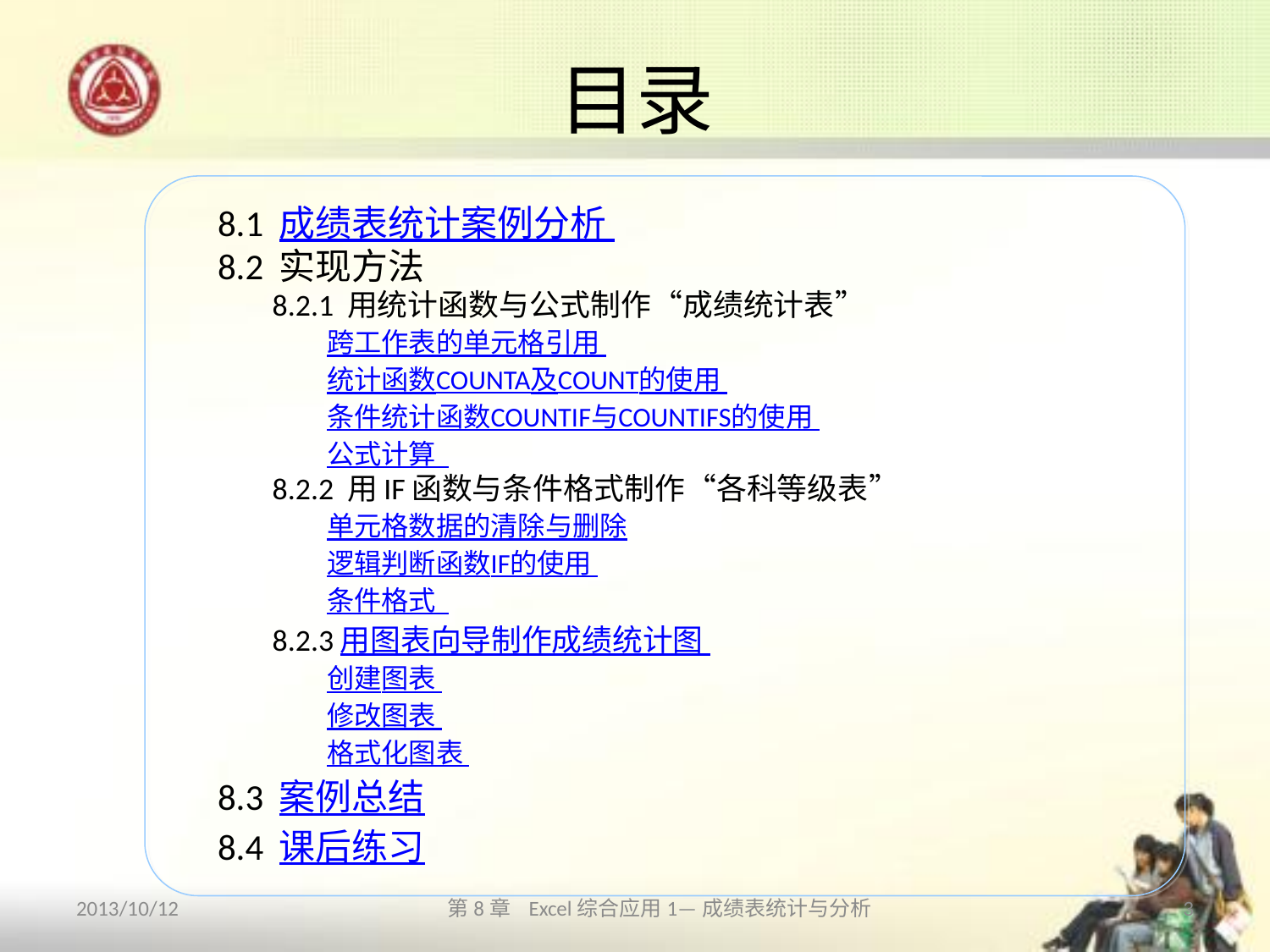

# 目录

8.1 成绩表统计案例分析
8.2 实现方法
8.2.1 用统计函数与公式制作“成绩统计表”
跨工作表的单元格引用
统计函数COUNTA及COUNT的使用
条件统计函数COUNTIF与COUNTIFS的使用
公式计算
8.2.2 用IF函数与条件格式制作“各科等级表”
单元格数据的清除与删除
逻辑判断函数IF的使用
条件格式
8.2.3用图表向导制作成绩统计图
创建图表
修改图表
格式化图表
8.3 案例总结
8.4 课后练习
2013/10/12
第8章  Excel综合应用1—成绩表统计与分析
3